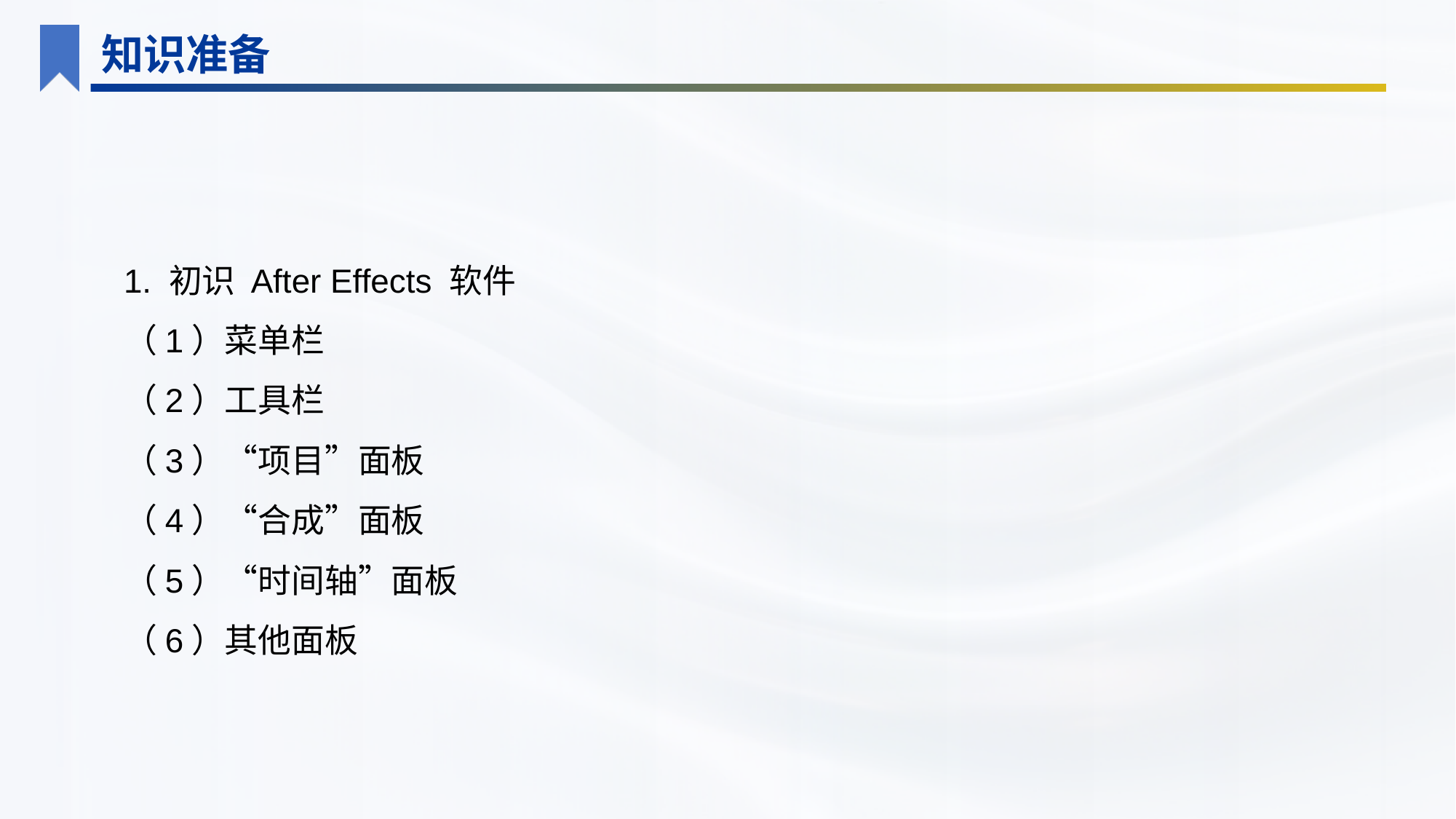

知识准备
1. 初识 After Effects 软件
（1）菜单栏
（2）工具栏
（3）“项目”面板
（4）“合成”面板
（5）“时间轴”面板
（6）其他面板